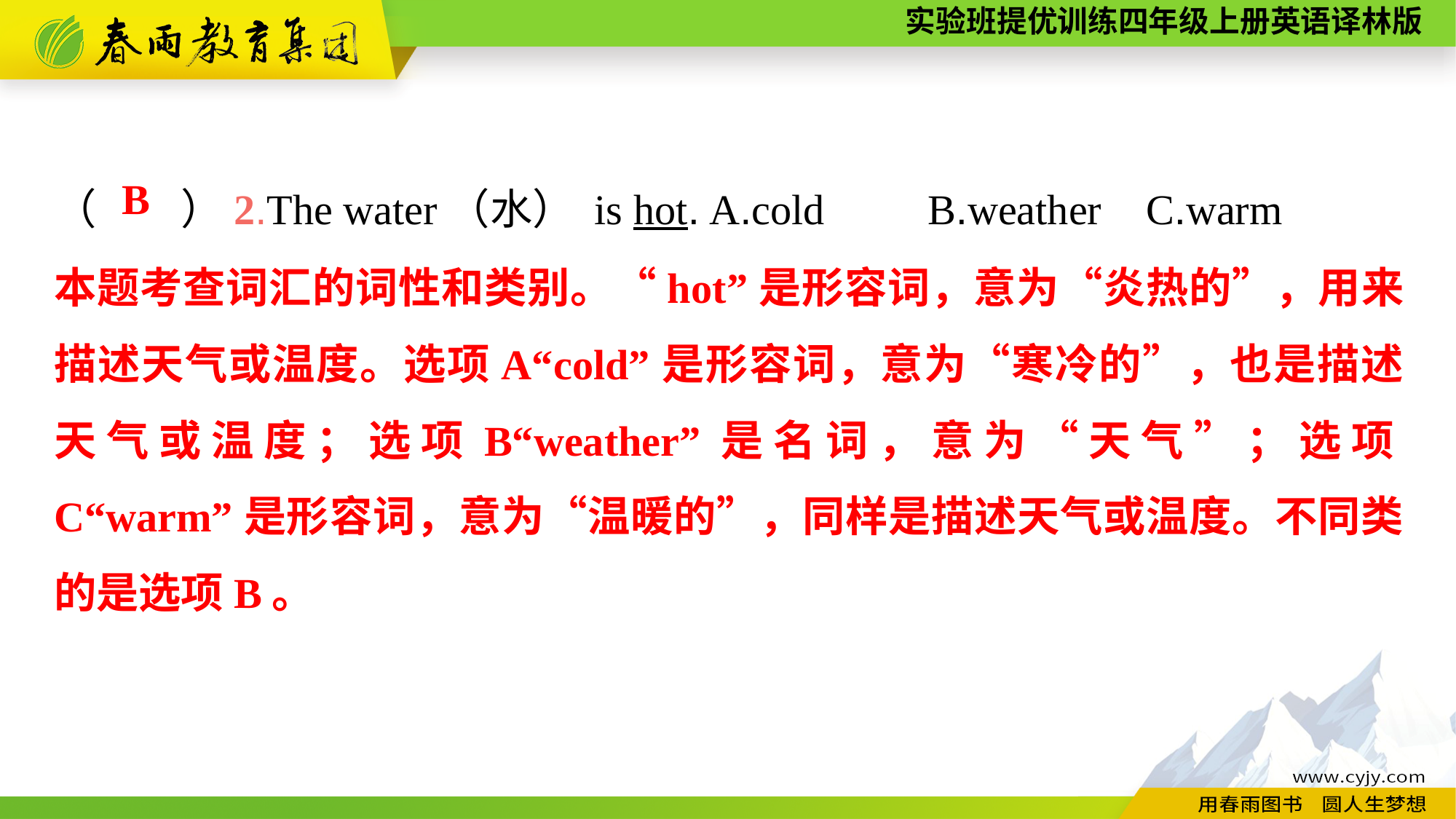

（　　）2.The water（水） is hot.	A.cold	B.weather	C.warm
B
本题考查词汇的词性和类别。“hot”是形容词，意为“炎热的”，用来描述天气或温度。选项A“cold”是形容词，意为“寒冷的”，也是描述天气或温度；选项B“weather”是名词，意为“天气”；选项C“warm”是形容词，意为“温暖的”，同样是描述天气或温度。不同类的是选项B。